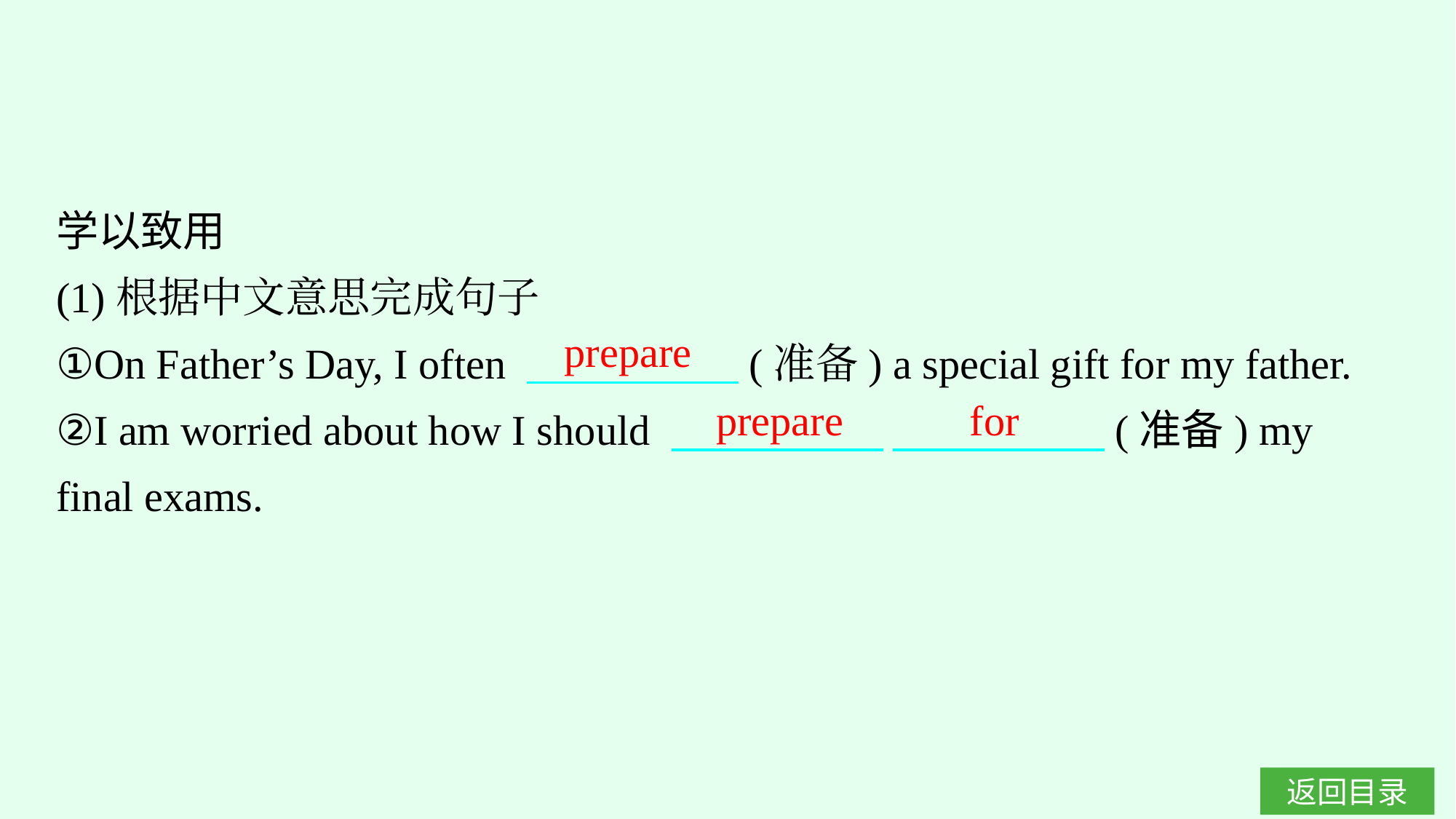

学以致用
(1)根据中文意思完成句子
①On Father’s Day, I often 　　　　　(准备) a special gift for my father.
②I am worried about how I should 　　　　　 　　　　　(准备) my final exams.
prepare
prepare            for